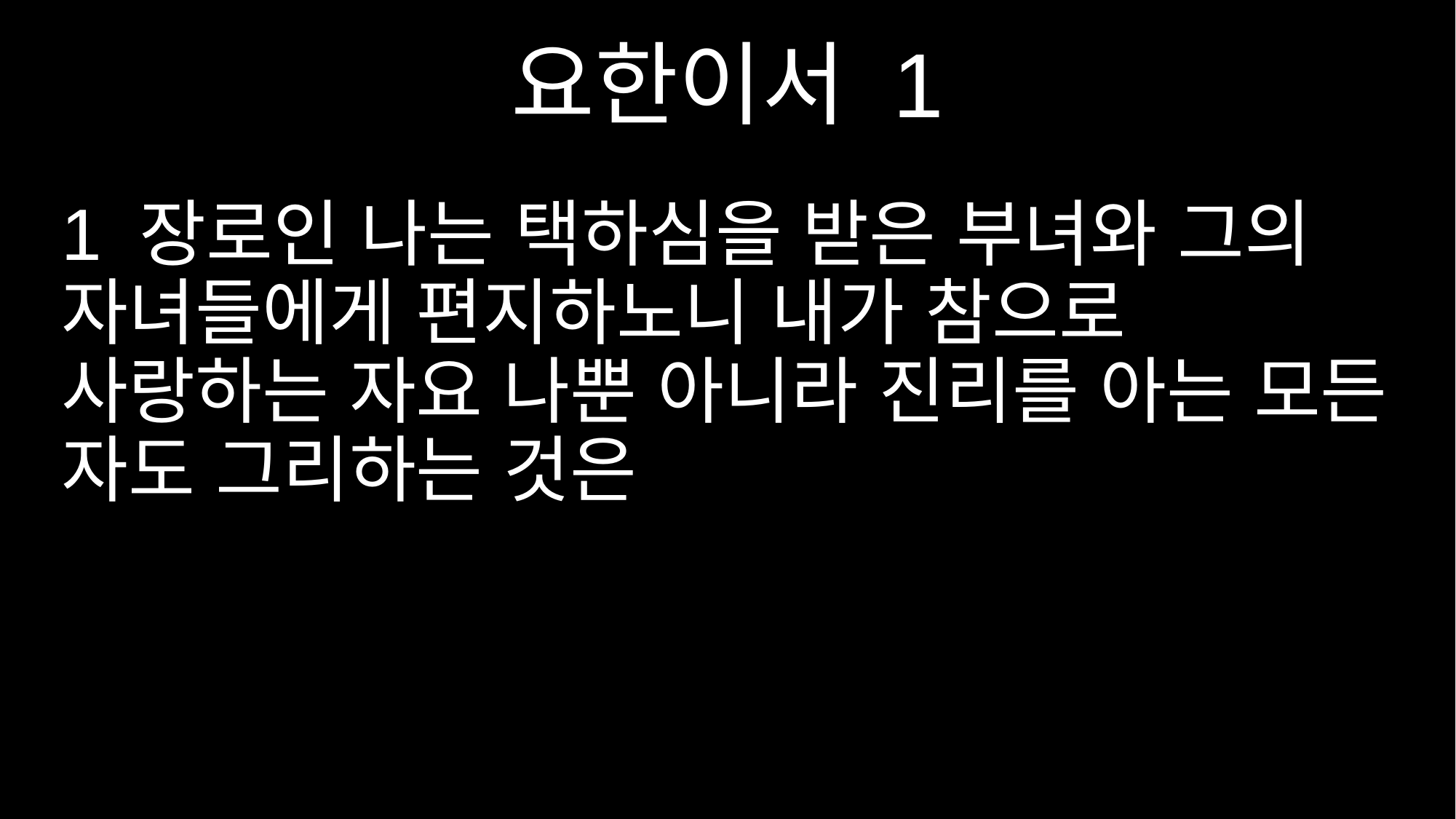

요한이서 1
1 장로인 나는 택하심을 받은 부녀와 그의 자녀들에게 편지하노니 내가 참으로 사랑하는 자요 나뿐 아니라 진리를 아는 모든 자도 그리하는 것은